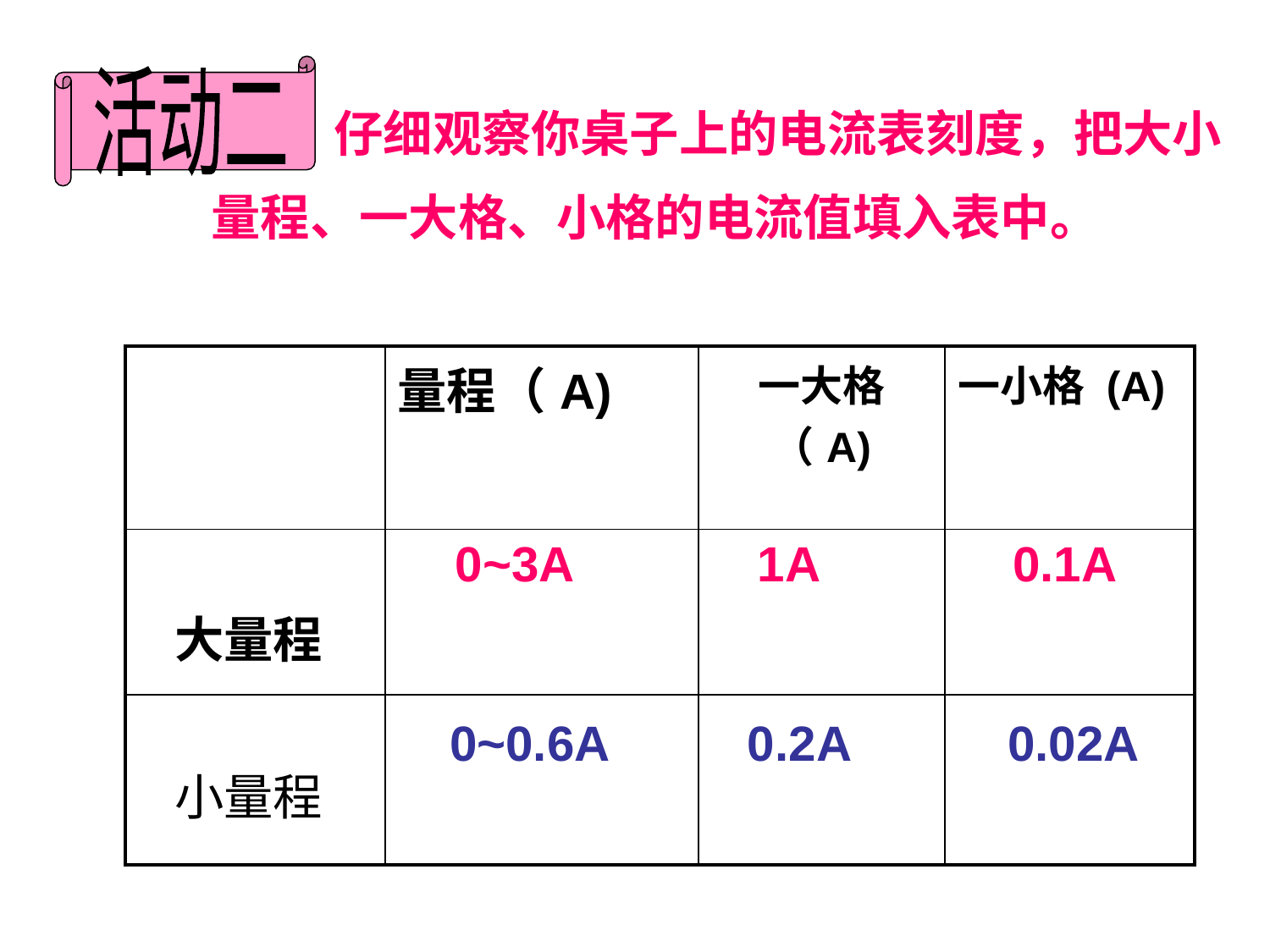

活动二
　　　　　仔细观察你桌子上的电流表刻度，把大小
          量程、一大格、小格的电流值填入表中。

|  | 量程（A) | 一大格（A) | 一小格 (A) |
| --- | --- | --- | --- |
| 大量程 |  |  |  |
| 小量程 |  |  |  |
0~3A

1A
0.1A

0~0.6A

0.2A
0.02A